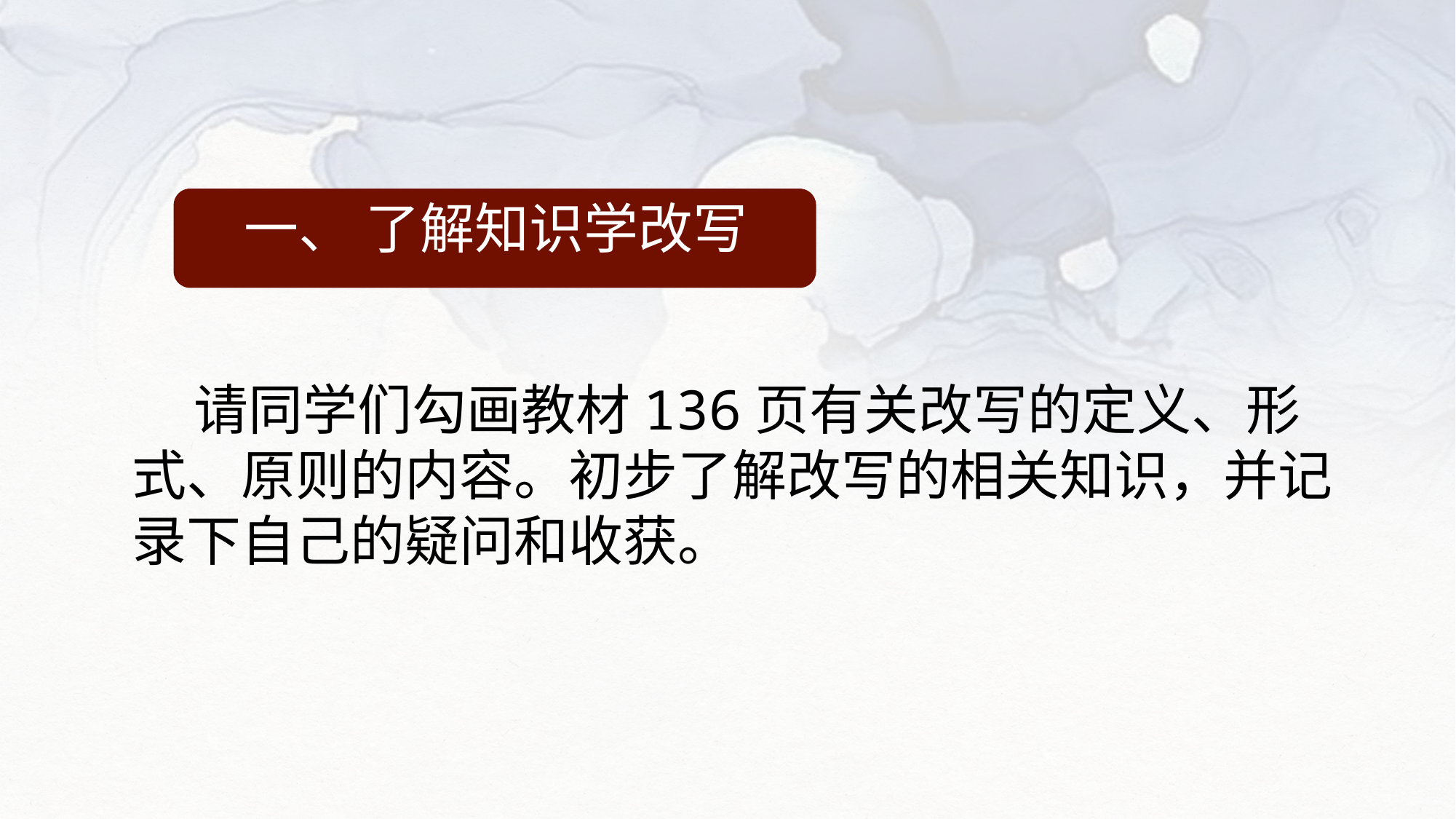

一、 了解知识学改写

    请同学们勾画教材136页有关改写的定义、形式、原则的内容。初步了解改写的相关知识，并记录下自己的疑问和收获。